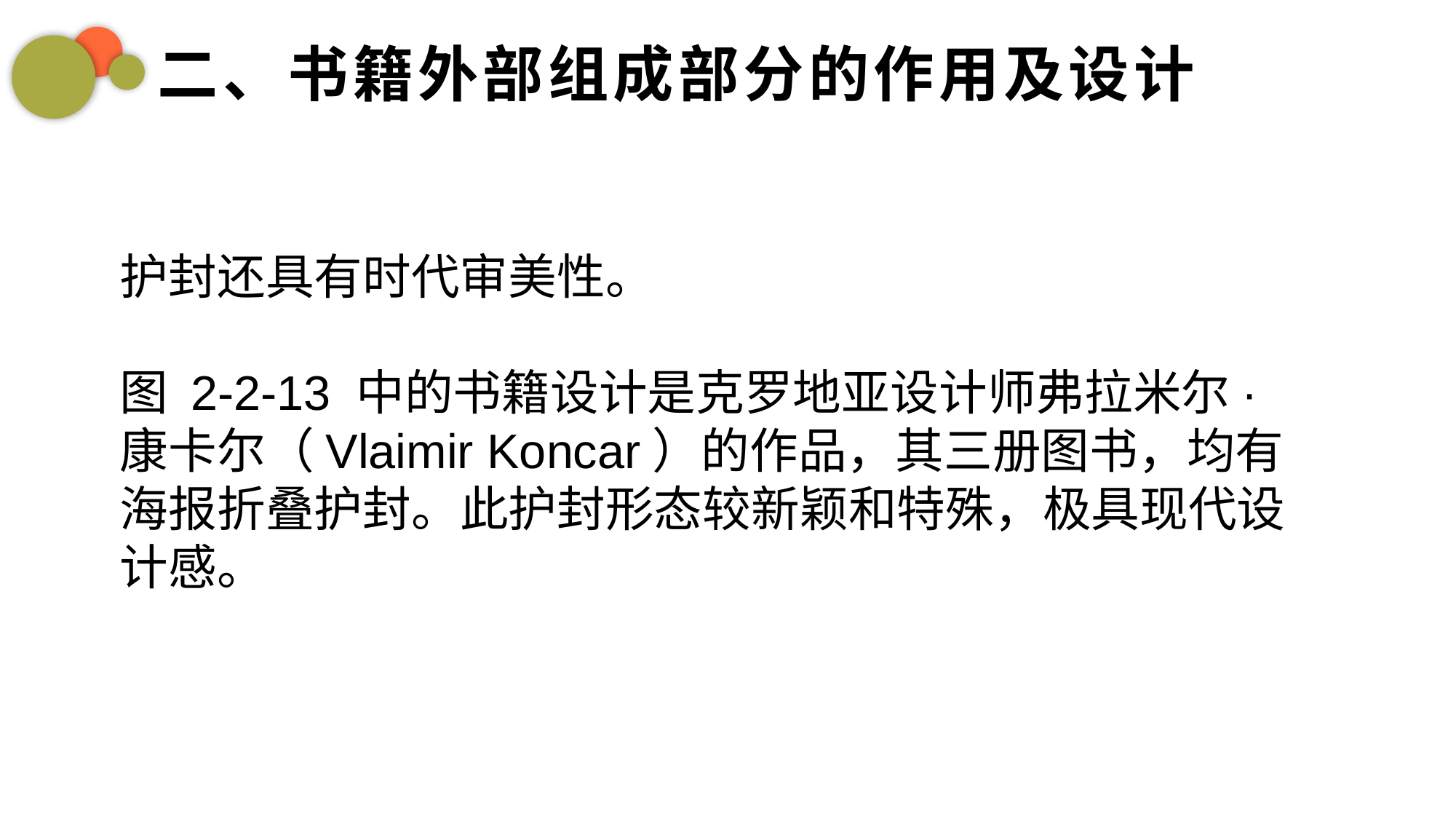

二、书籍外部组成部分的作用及设计
护封还具有时代审美性。
图 2-2-13 中的书籍设计是克罗地亚设计师弗拉米尔·康卡尔（Vlaimir Koncar）的作品，其三册图书，均有海报折叠护封。此护封形态较新颖和特殊，极具现代设计感。